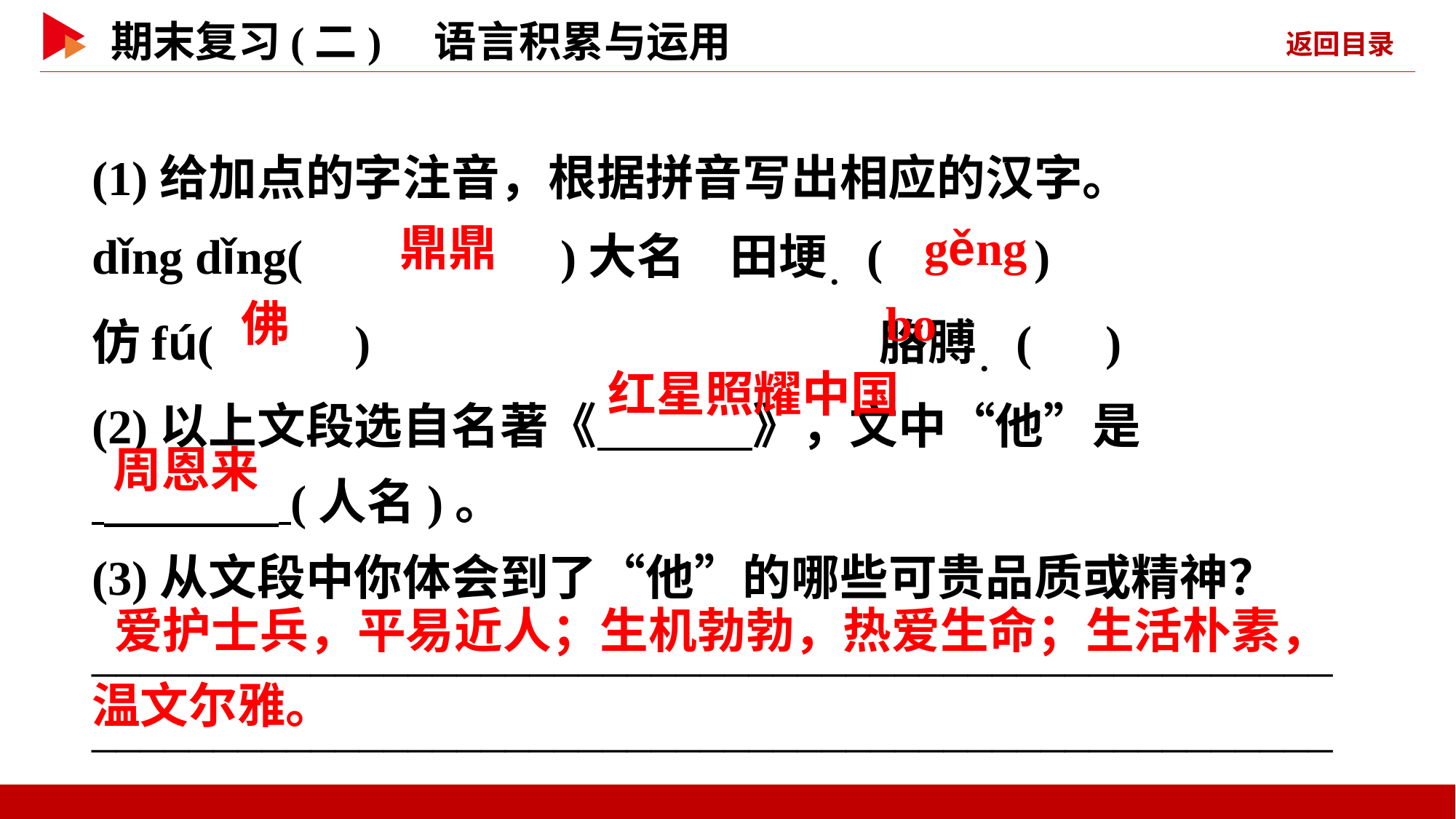

(1)给加点的字注音，根据拼音写出相应的汉字。
dǐng dǐng(          )大名    田埂．(            )
仿fú(      )              		 	 胳膊．(      )
(2)以上文段选自名著《              》，文中“他”是
        (人名)。
(3)从文段中你体会到了“他”的哪些可贵品质或精神？
______________________________________________________________________________________________________
 鼎鼎
 gěng
   佛
 bo
 红星照耀中国
 周恩来
 爱护士兵，平易近人；生机勃勃，热爱生命；生活朴素，温文尔雅。